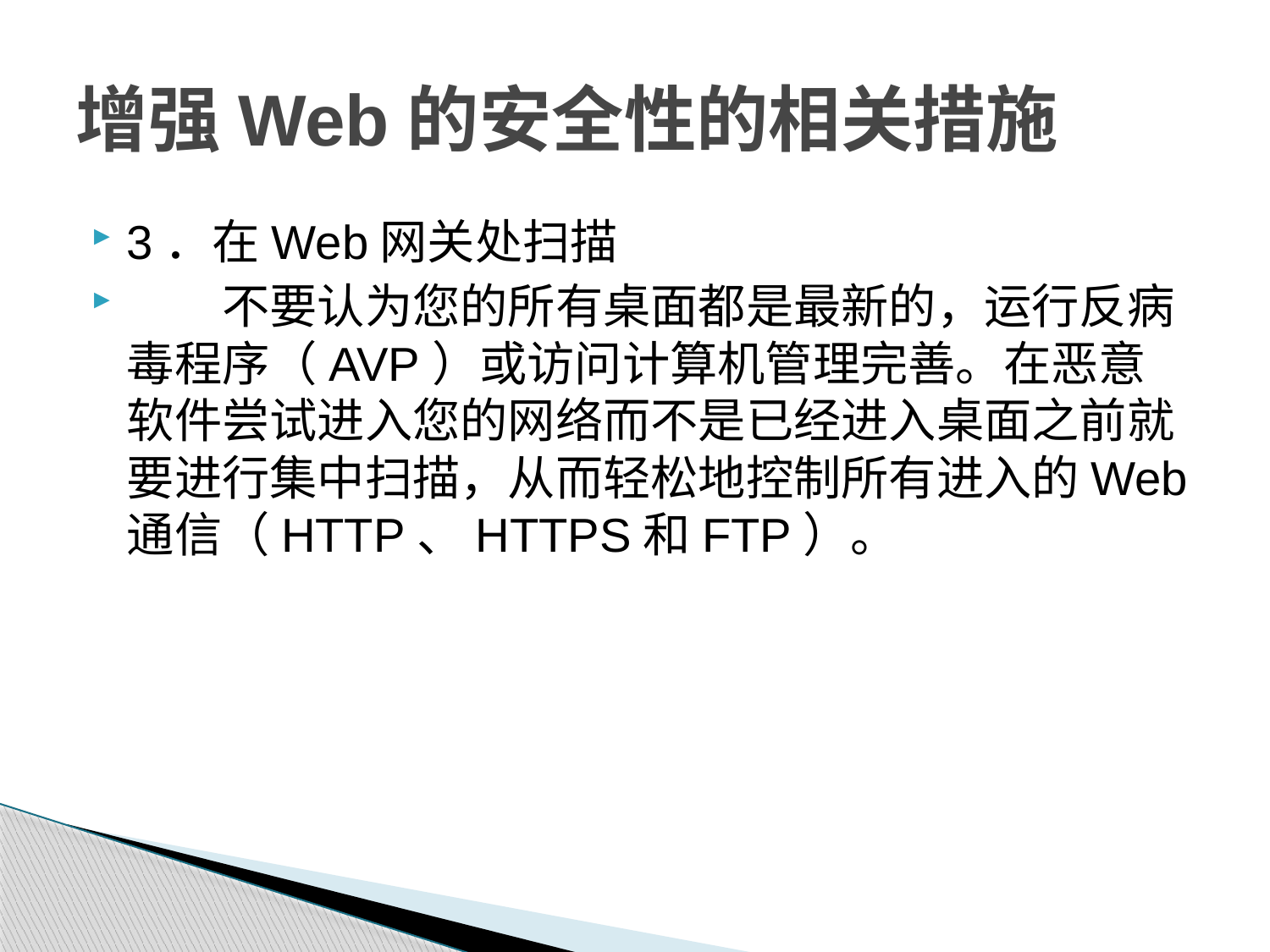

# 增强Web的安全性的相关措施
3．在Web网关处扫描
　　不要认为您的所有桌面都是最新的，运行反病毒程序（AVP）或访问计算机管理完善。在恶意软件尝试进入您的网络而不是已经进入桌面之前就要进行集中扫描，从而轻松地控制所有进入的Web通信（HTTP、HTTPS和FTP）。